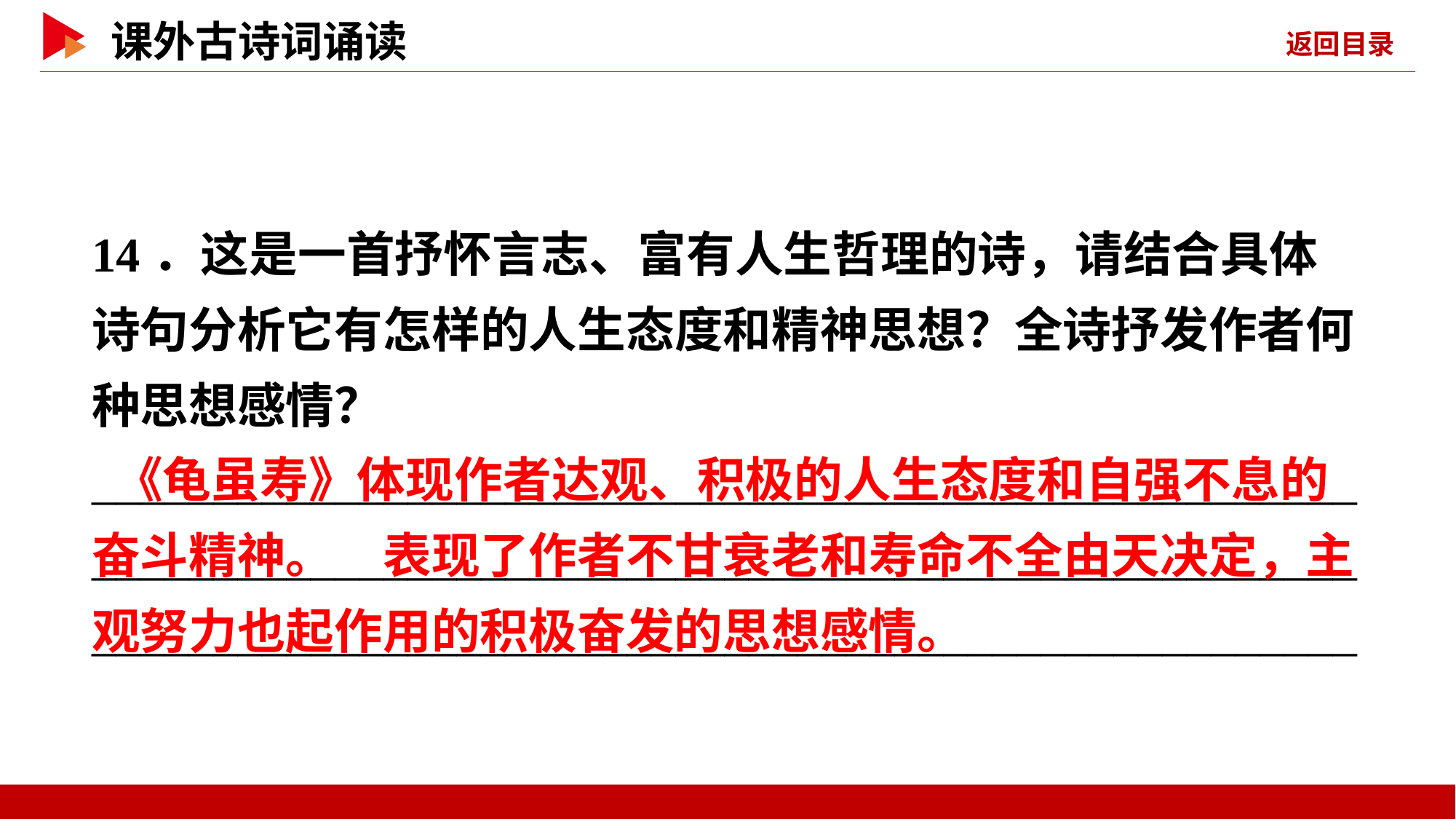

14．这是一首抒怀言志、富有人生哲理的诗，请结合具体诗句分析它有怎样的人生态度和精神思想？全诗抒发作者何种思想感情？
____________________________________________________________________________________________________________________________________________________________
 《龟虽寿》体现作者达观、积极的人生态度和自强不息的奋斗精神。　表现了作者不甘衰老和寿命不全由天决定，主观努力也起作用的积极奋发的思想感情。